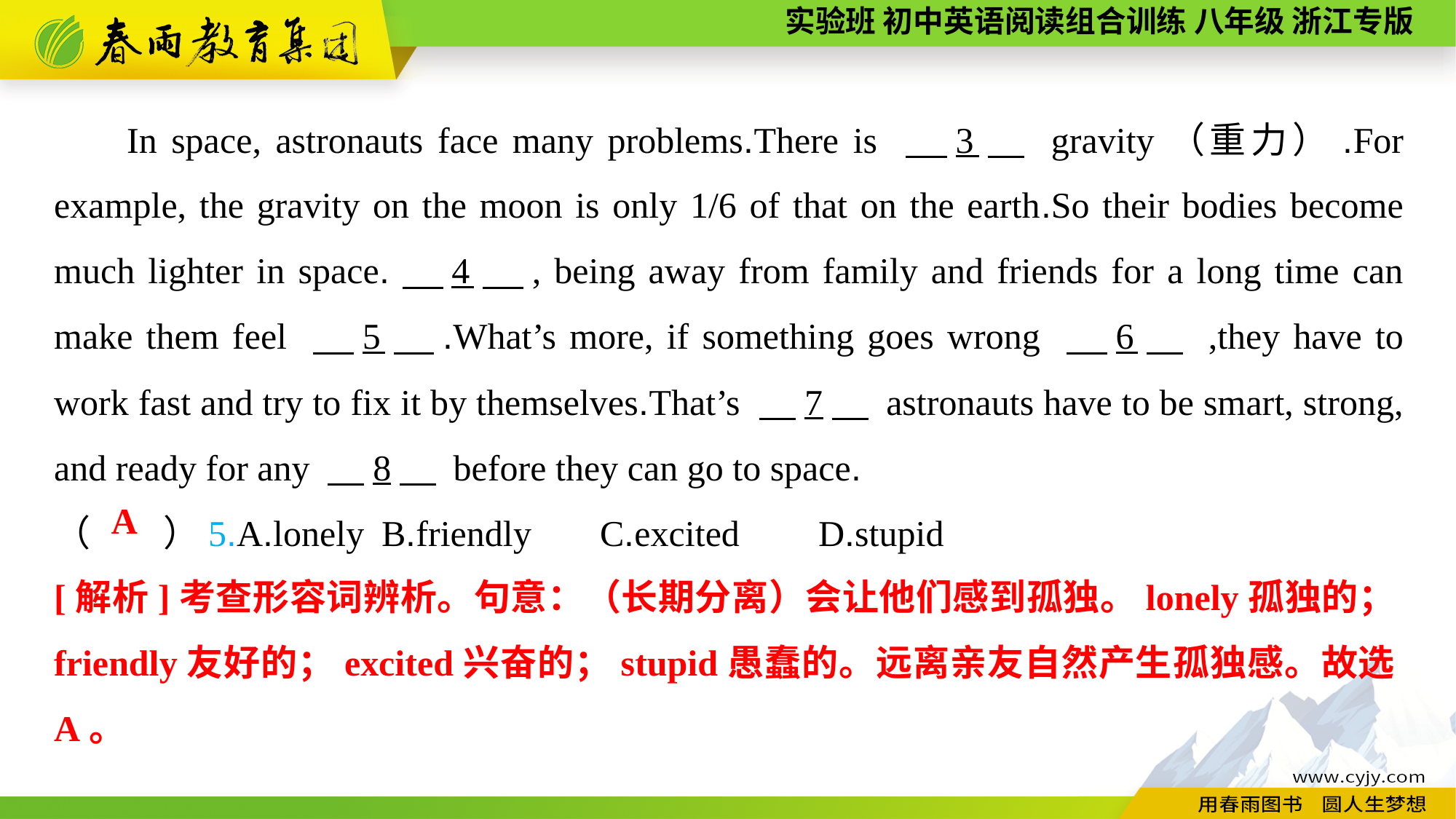

In space, astronauts face many problems.There is 　3　 gravity（重力）.For example, the gravity on the moon is only 1/6 of that on the earth.So their bodies become much lighter in space.　4　, being away from family and friends for a long time can make them feel 　5　.What’s more, if something goes wrong 　6　 ,they have to work fast and try to fix it by themselves.That’s 　7　 astronauts have to be smart, strong, and ready for any 　8　 before they can go to space.
（　　）5.A.lonely	B.friendly	C.excited	D.stupid
A
[解析]考查形容词辨析。句意：（长期分离）会让他们感到孤独。lonely孤独的；friendly友好的；excited兴奋的；stupid愚蠢的。远离亲友自然产生孤独感。故选A。